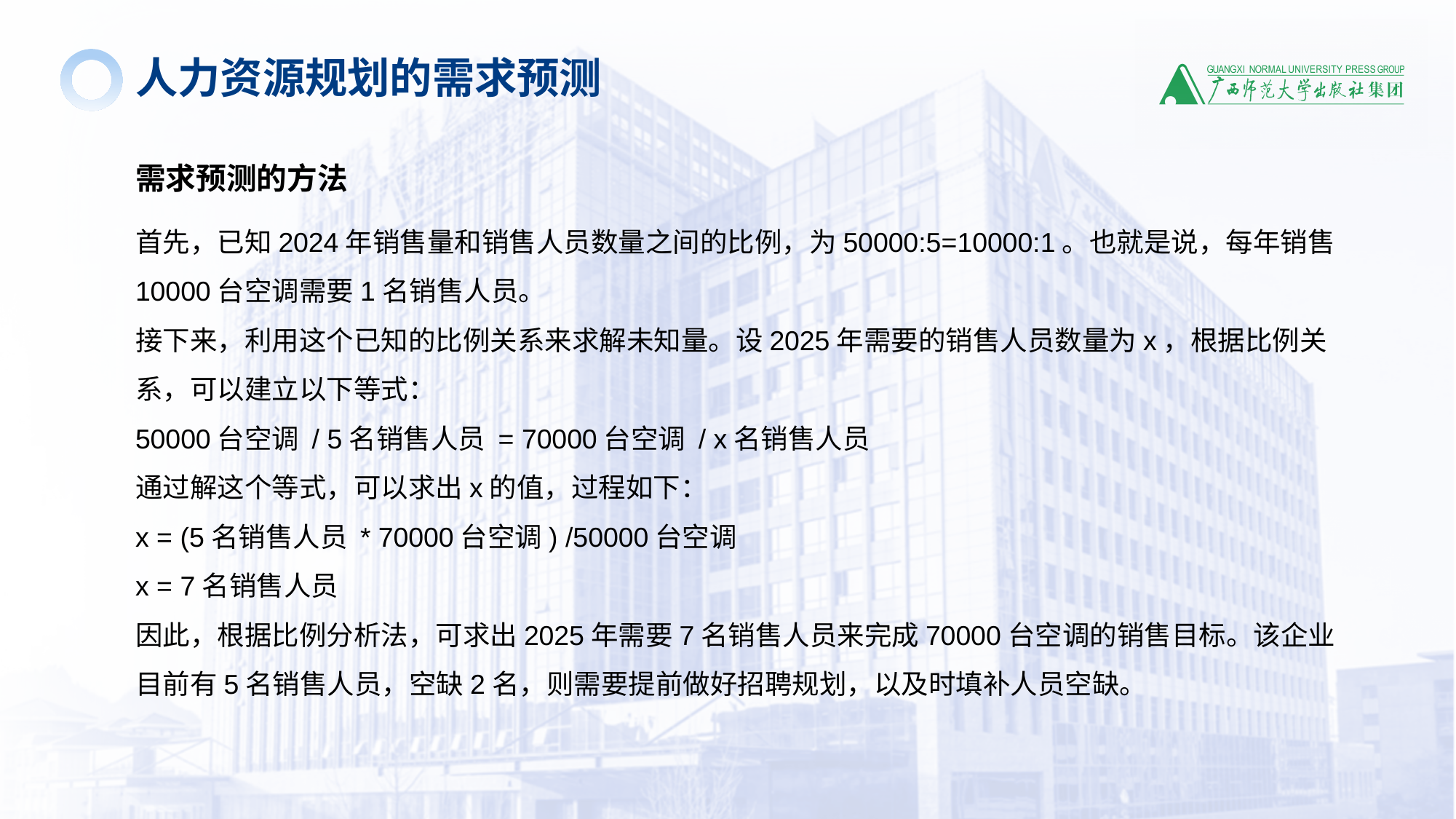

人力资源规划的需求预测

需求预测的方法
首先，已知2024年销售量和销售人员数量之间的比例，为50000:5=10000:1。也就是说，每年销售10000台空调需要1名销售人员。
接下来，利用这个已知的比例关系来求解未知量。设2025年需要的销售人员数量为x，根据比例关系，可以建立以下等式：
50000台空调 / 5名销售人员 = 70000台空调 / x名销售人员
通过解这个等式，可以求出x的值，过程如下：
x = (5名销售人员 * 70000台空调) /50000台空调
x = 7名销售人员
因此，根据比例分析法，可求出2025年需要7名销售人员来完成70000台空调的销售目标。该企业目前有5名销售人员，空缺2名，则需要提前做好招聘规划，以及时填补人员空缺。